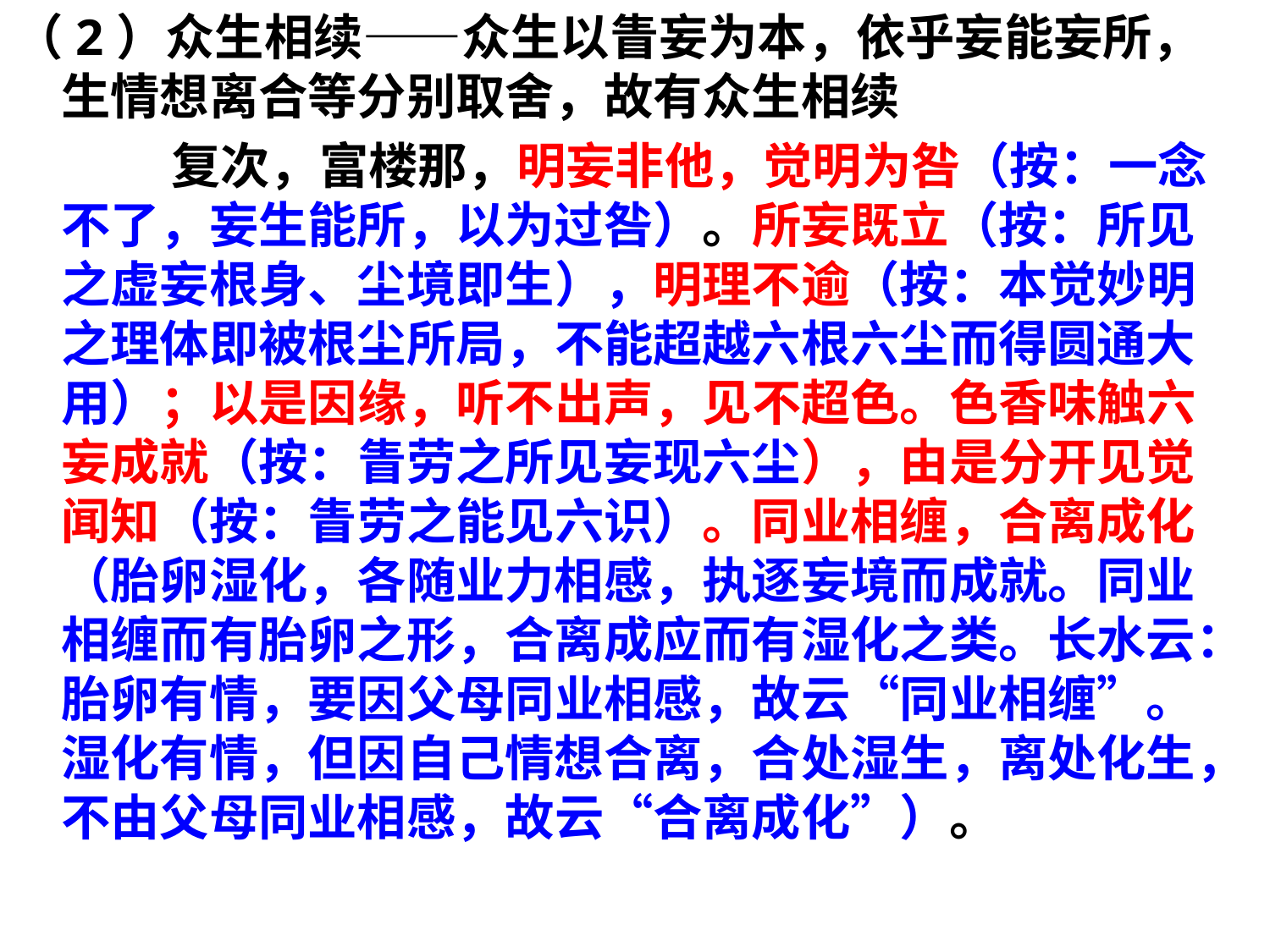

（2）众生相续——众生以眚妄为本，依乎妄能妄所，生情想离合等分别取舍，故有众生相续
             复次，富楼那，明妄非他，觉明为咎（按：一念不了，妄生能所，以为过咎）。所妄既立（按：所见之虚妄根身、尘境即生），明理不逾（按：本觉妙明之理体即被根尘所局，不能超越六根六尘而得圆通大用）；以是因缘，听不出声，见不超色。色香味触六妄成就（按：眚劳之所见妄现六尘），由是分开见觉闻知（按：眚劳之能见六识）。同业相缠，合离成化（胎卵湿化，各随业力相感，执逐妄境而成就。同业相缠而有胎卵之形，合离成应而有湿化之类。长水云：胎卵有情，要因父母同业相感，故云“同业相缠”。湿化有情，但因自己情想合离，合处湿生，离处化生，不由父母同业相感，故云“合离成化”）。